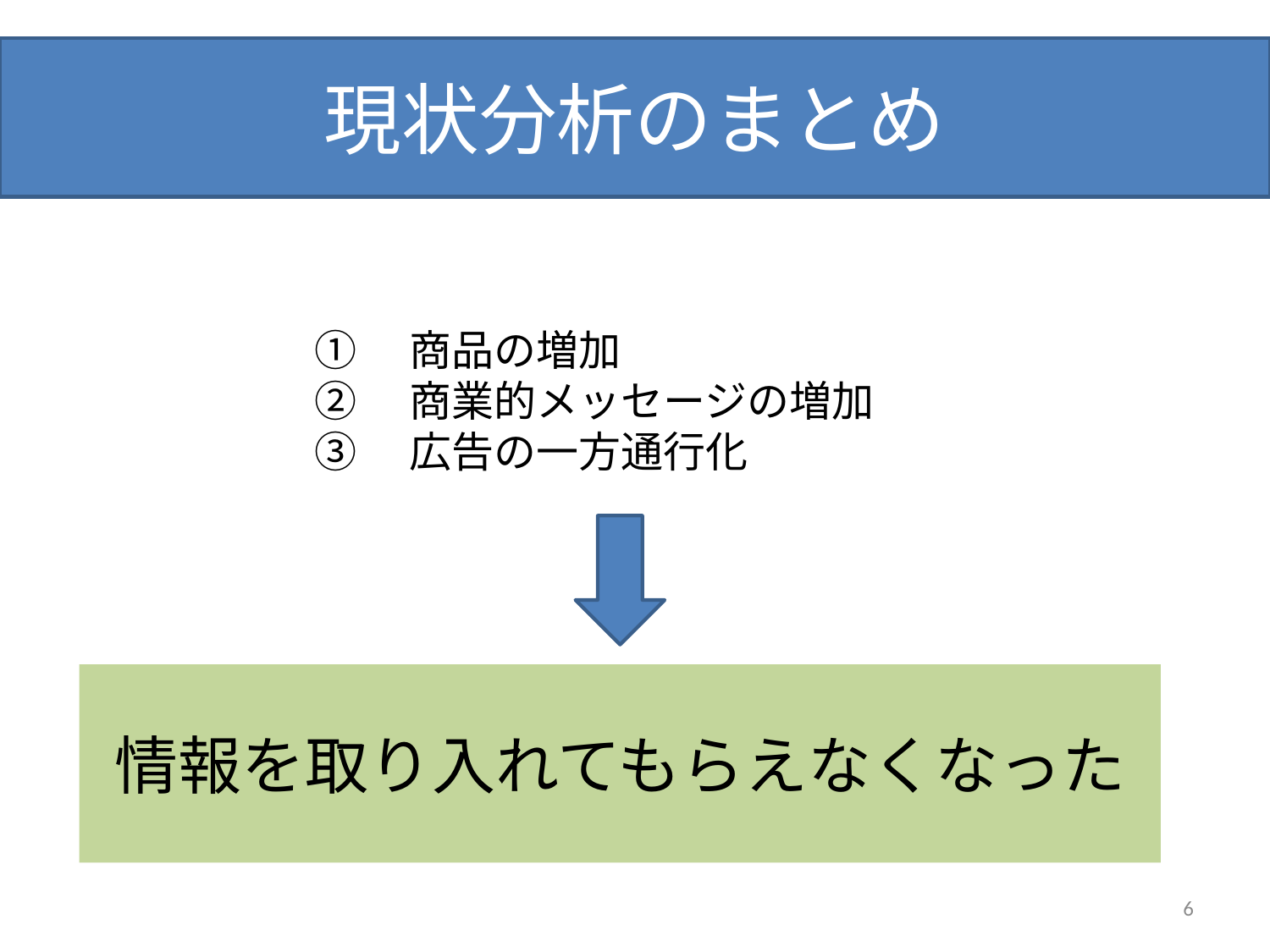

# 現状分析のまとめ
①　商品の増加
②　商業的メッセージの増加
③　広告の一方通行化

情報を取り入れてもらえなくなった
6